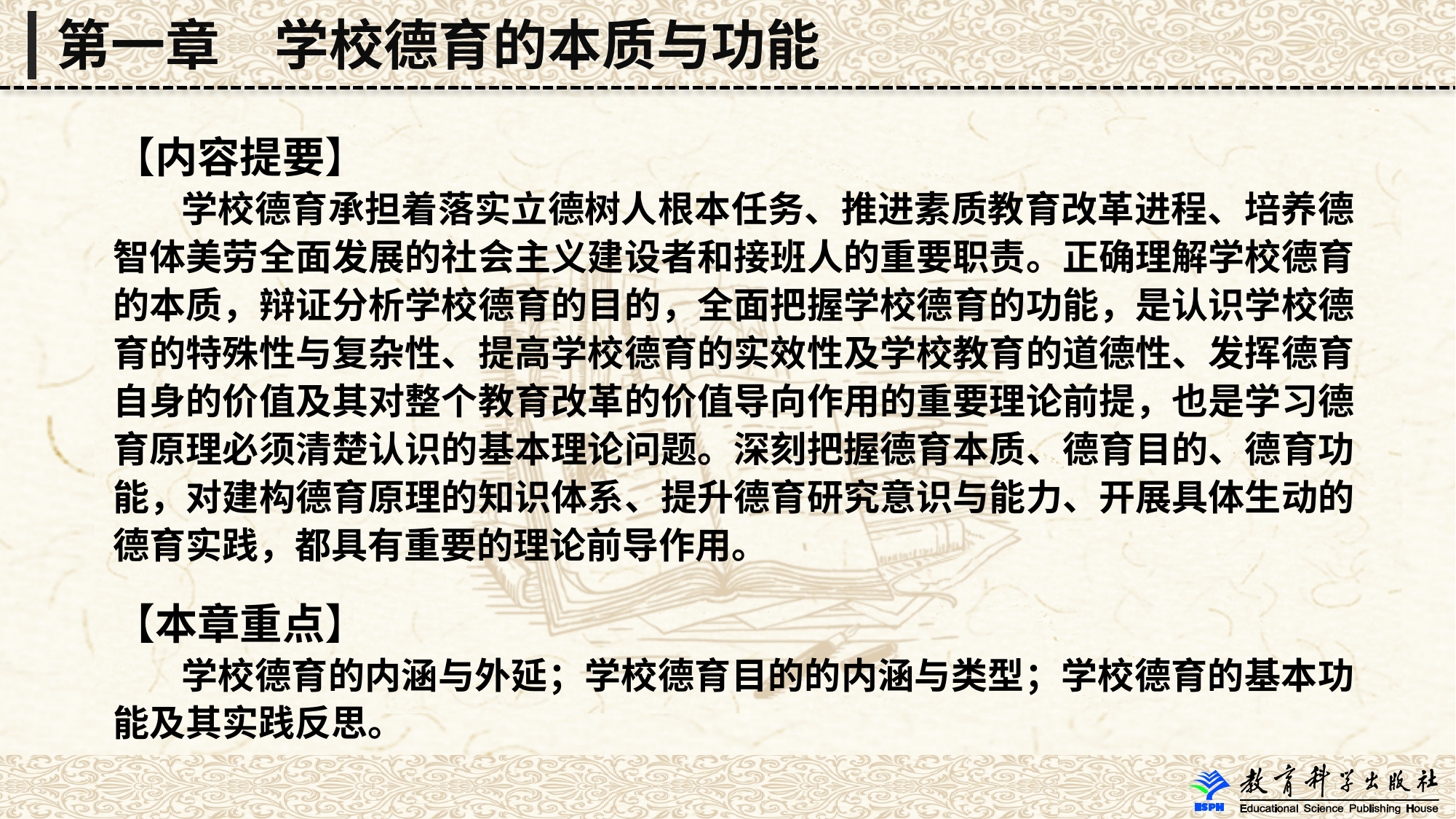

第一章　学校德育的本质与功能
【内容提要】
       学校德育承担着落实立德树人根本任务、推进素质教育改革进程、培养德智体美劳全面发展的社会主义建设者和接班人的重要职责。正确理解学校德育的本质，辩证分析学校德育的目的，全面把握学校德育的功能，是认识学校德育的特殊性与复杂性、提高学校德育的实效性及学校教育的道德性、发挥德育自身的价值及其对整个教育改革的价值导向作用的重要理论前提，也是学习德育原理必须清楚认识的基本理论问题。深刻把握德育本质、德育目的、德育功能，对建构德育原理的知识体系、提升德育研究意识与能力、开展具体生动的德育实践，都具有重要的理论前导作用。

【本章重点】
       学校德育的内涵与外延；学校德育目的的内涵与类型；学校德育的基本功能及其实践反思。